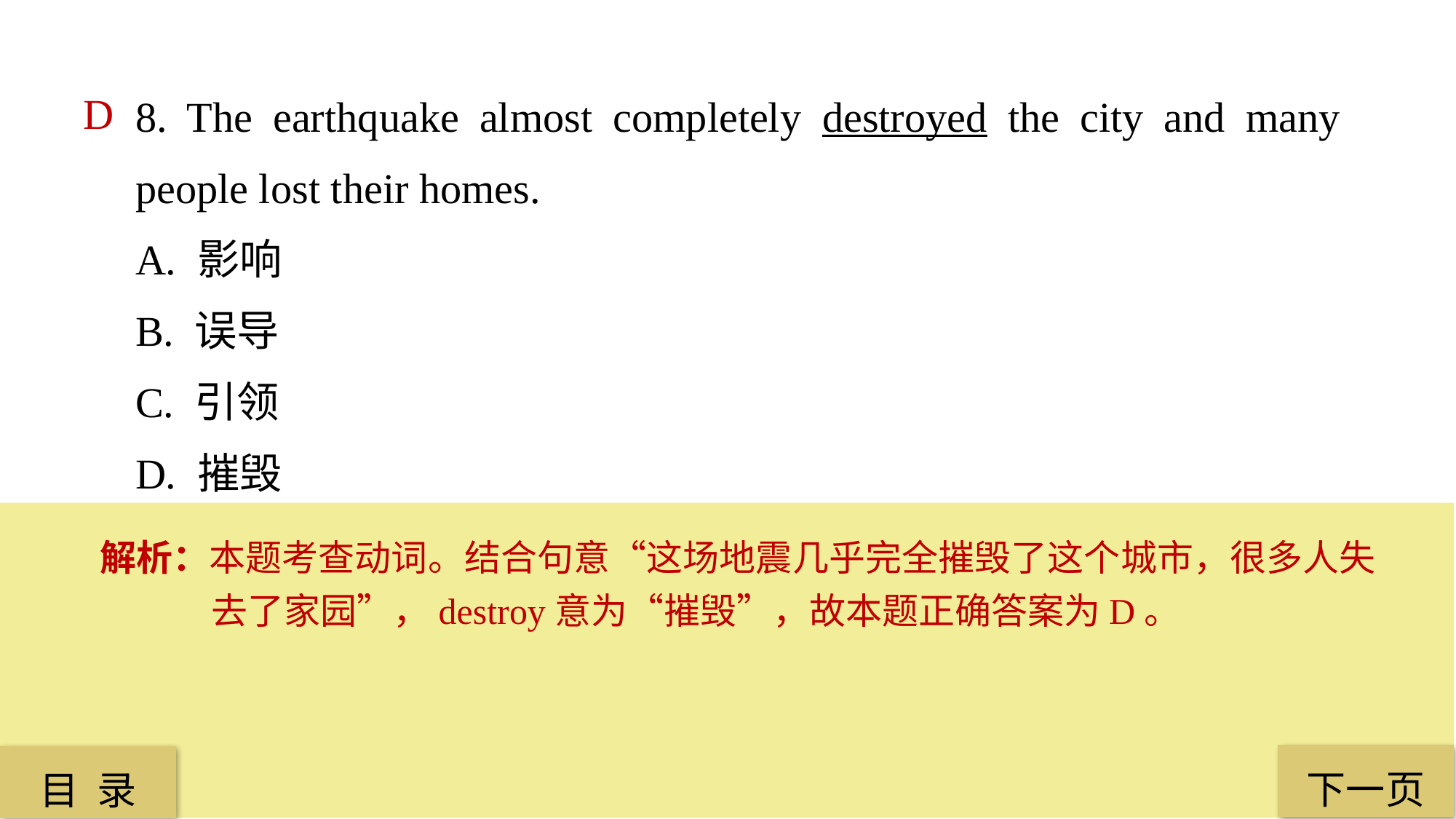

8. The earthquake almost completely destroyed the city and many people lost their homes.
A. 影响
B. 误导
C. 引领
D. 摧毁
D
解析：本题考查动词。结合句意“这场地震几乎完全摧毁了这个城市，很多人失去了家园”，destroy意为“摧毁”，故本题正确答案为D。